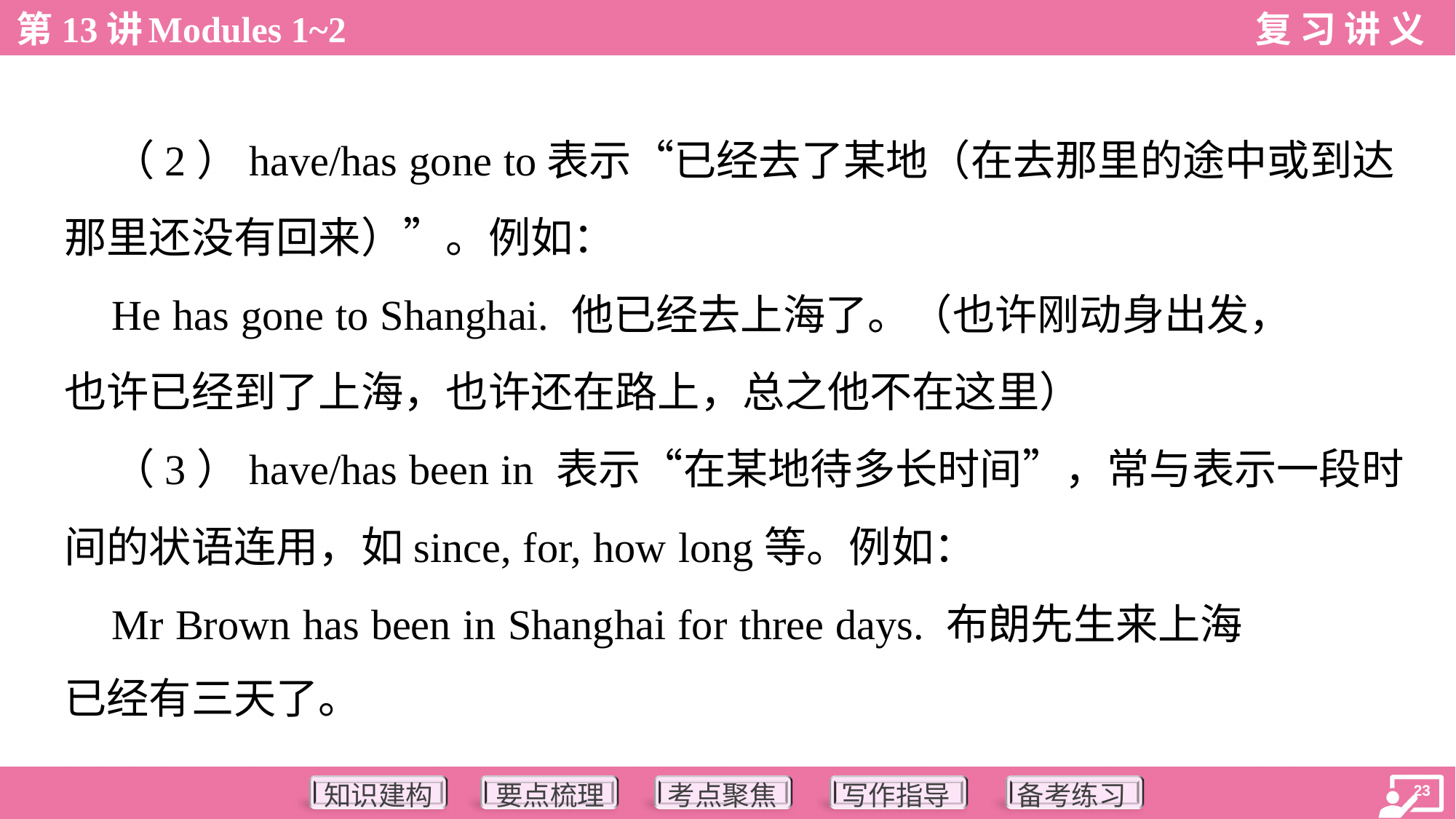

（2）have/has gone to表示“已经去了某地（在去那里的途中或到达
那里还没有回来）”。例如：
    He has gone to Shanghai. 他已经去上海了。（也许刚动身出发，
也许已经到了上海，也许还在路上，总之他不在这里）
    （3）have/has been in 表示“在某地待多长时间”，常与表示一段时
间的状语连用，如since, for, how long等。例如：
    Mr Brown has been in Shanghai for three days. 布朗先生来上海
已经有三天了。